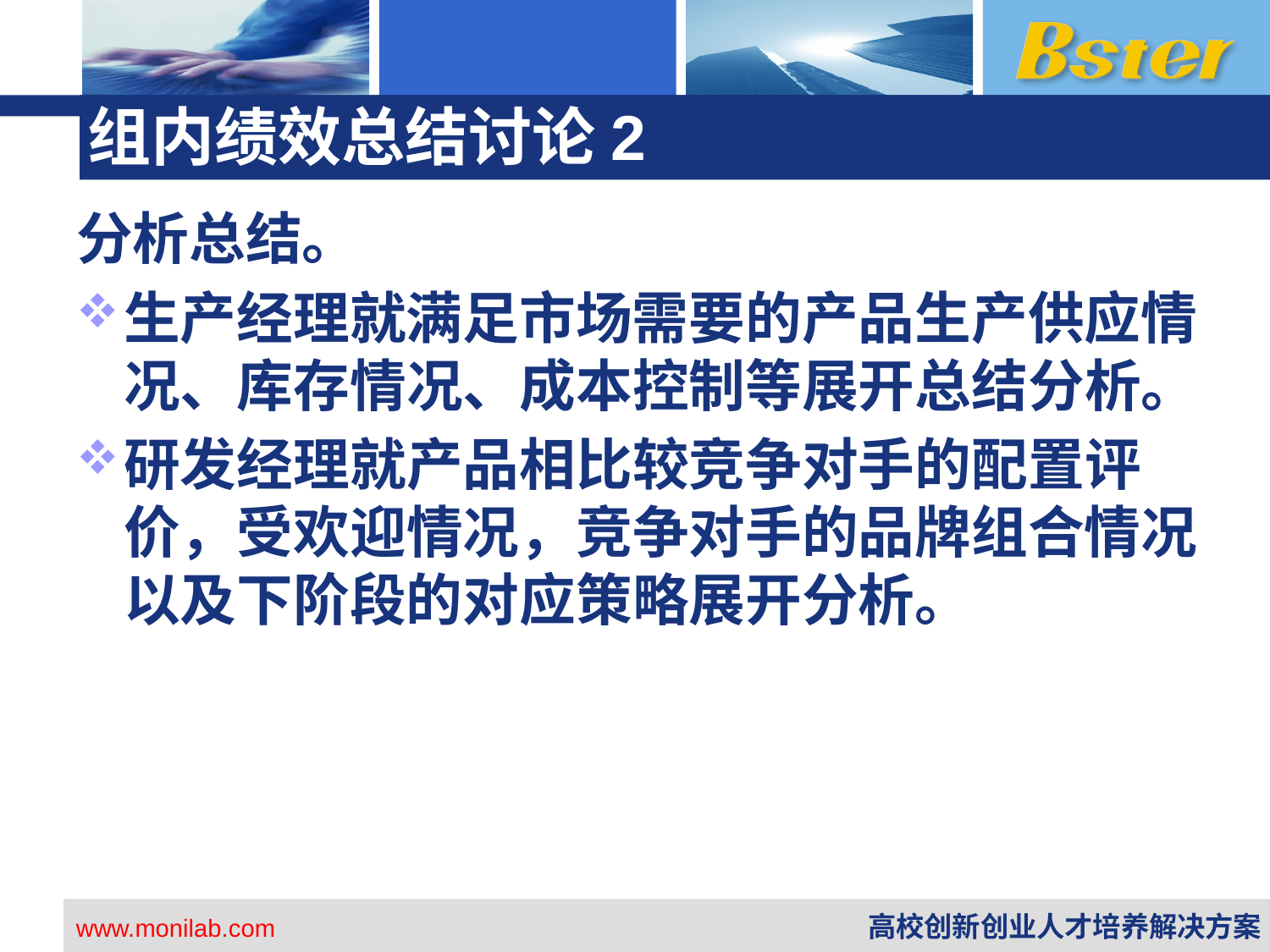

# 组内绩效总结讨论2
分析总结。
生产经理就满足市场需要的产品生产供应情况、库存情况、成本控制等展开总结分析。
研发经理就产品相比较竞争对手的配置评价，受欢迎情况，竞争对手的品牌组合情况以及下阶段的对应策略展开分析。